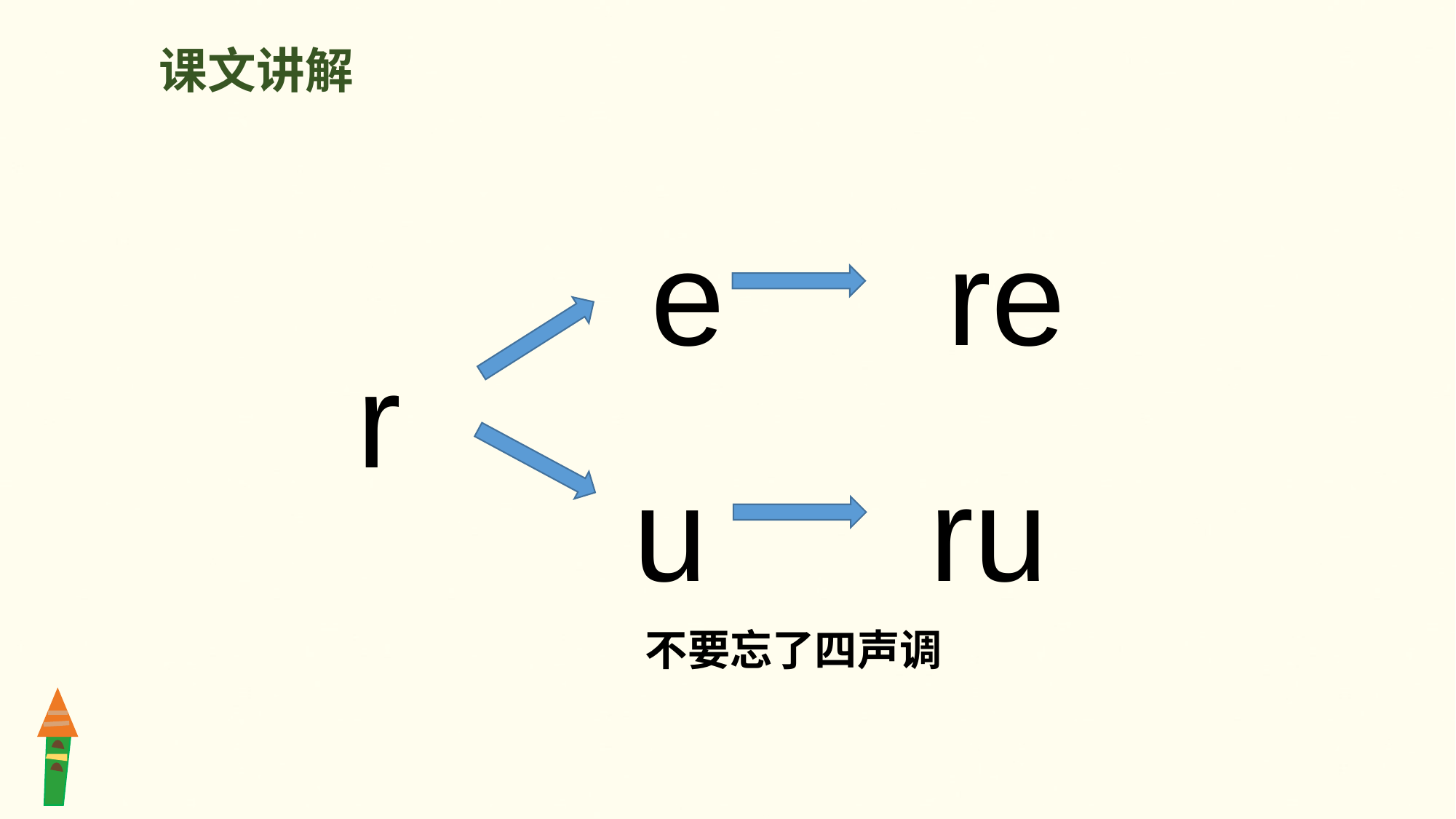

课文讲解
            e           re

r
u      ru

不要忘了四声调